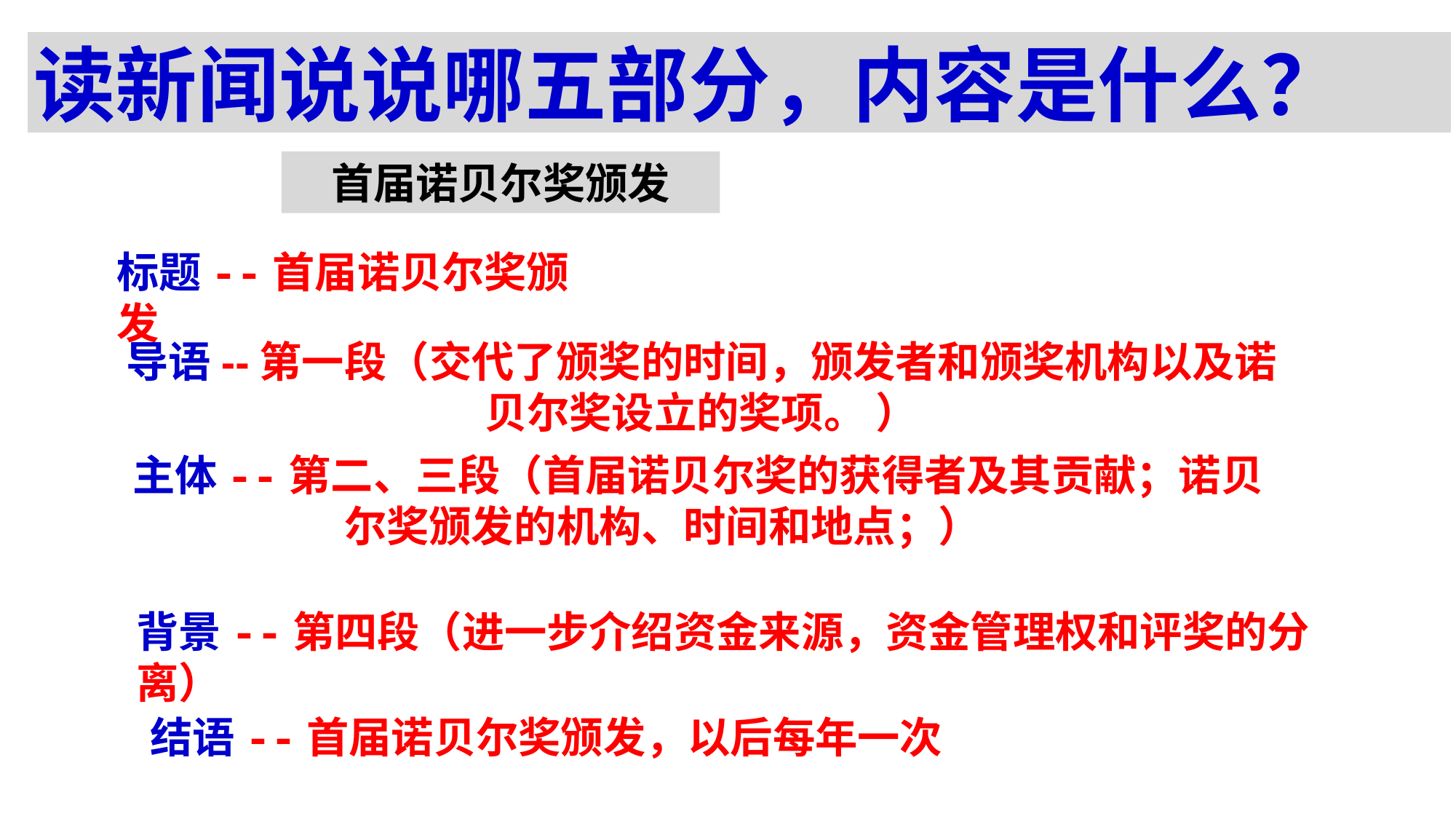

读新闻说说哪五部分，内容是什么？
首届诺贝尔奖颁发
标题
导语
主体
背景
结语

标题--首届诺贝尔奖颁发
导语--第一段（交代了颁奖的时间，颁发者和颁奖机构以及诺贝尔奖设立的奖项。 ）
主体--第二、三段（首届诺贝尔奖的获得者及其贡献；诺贝                       尔奖颁发的机构、时间和地点；）
背景--第四段（进一步介绍资金来源，资金管理权和评奖的分离）
结语--首届诺贝尔奖颁发，以后每年一次